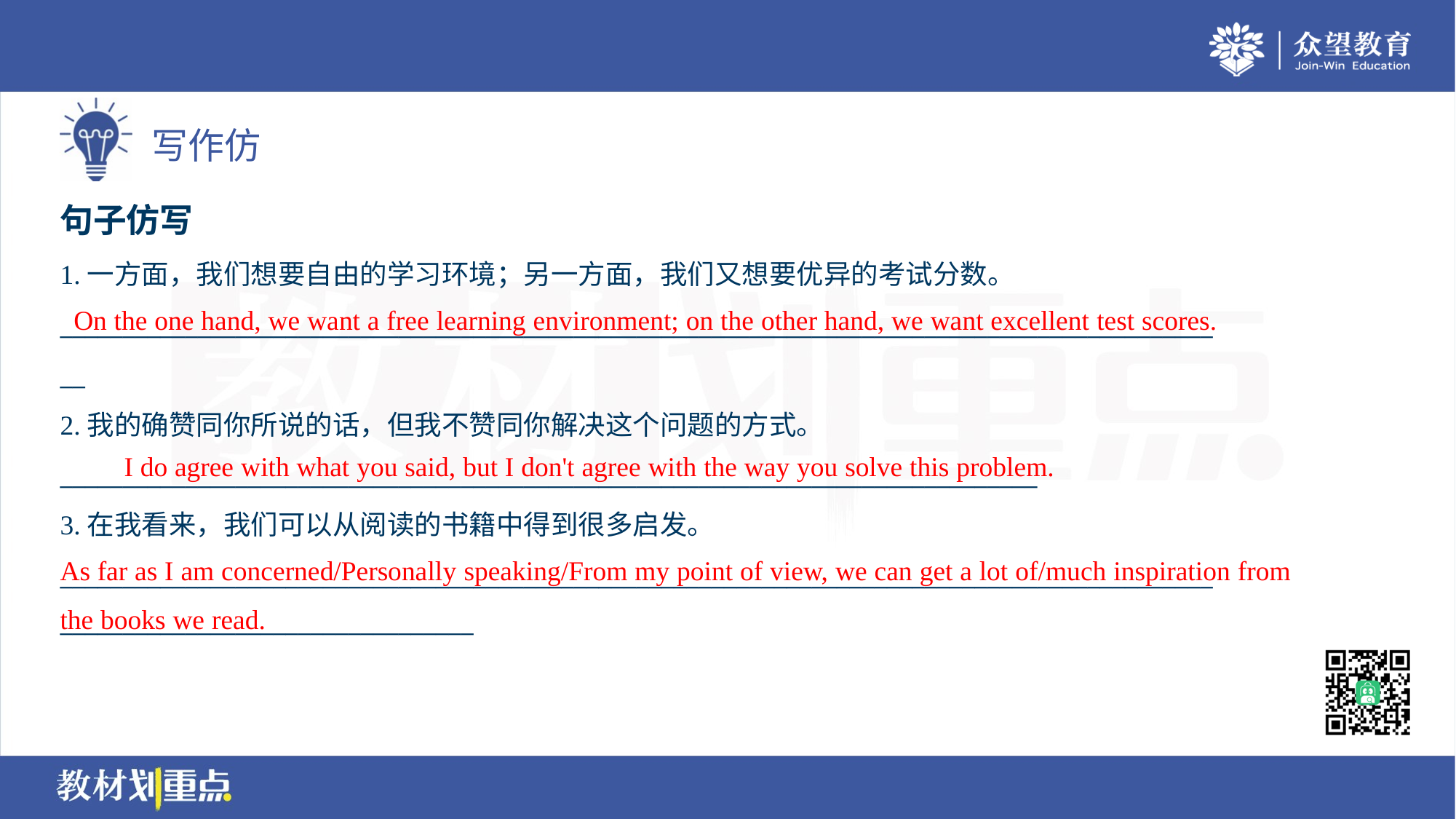

句子仿写
1.一方面，我们想要自由的学习环境；另一方面，我们又想要优异的考试分数。
____________________________________________________________________________________________
__
2.我的确赞同你所说的话，但我不赞同你解决这个问题的方式。
______________________________________________________________________________
3.在我看来，我们可以从阅读的书籍中得到很多启发。
____________________________________________________________________________________________
_________________________________
On the one hand, we want a free learning environment; on the other hand, we want excellent test scores.
I do agree with what you said, but I don't agree with the way you solve this problem.
As far as I am concerned/Personally speaking/From my point of view, we can get a lot of/much inspiration from the books we read.